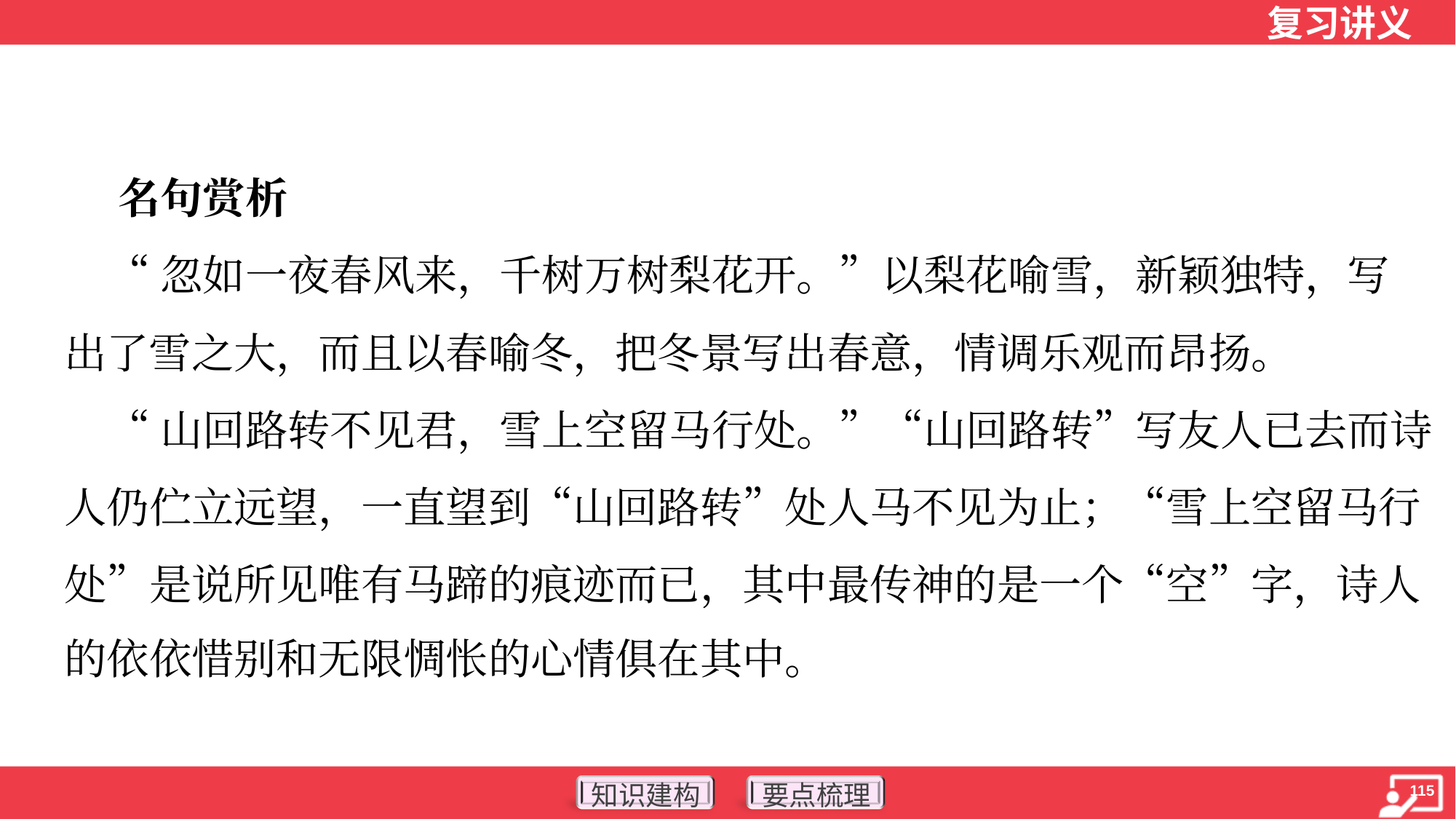

名句赏析
    “忽如一夜春风来，千树万树梨花开。”以梨花喻雪，新颖独特，写
出了雪之大，而且以春喻冬，把冬景写出春意，情调乐观而昂扬。
    “山回路转不见君，雪上空留马行处。”“山回路转”写友人已去而诗
人仍伫立远望，一直望到“山回路转”处人马不见为止；“雪上空留马行
处”是说所见唯有马蹄的痕迹而已，其中最传神的是一个“空”字，诗人
的依依惜别和无限惆怅的心情俱在其中。